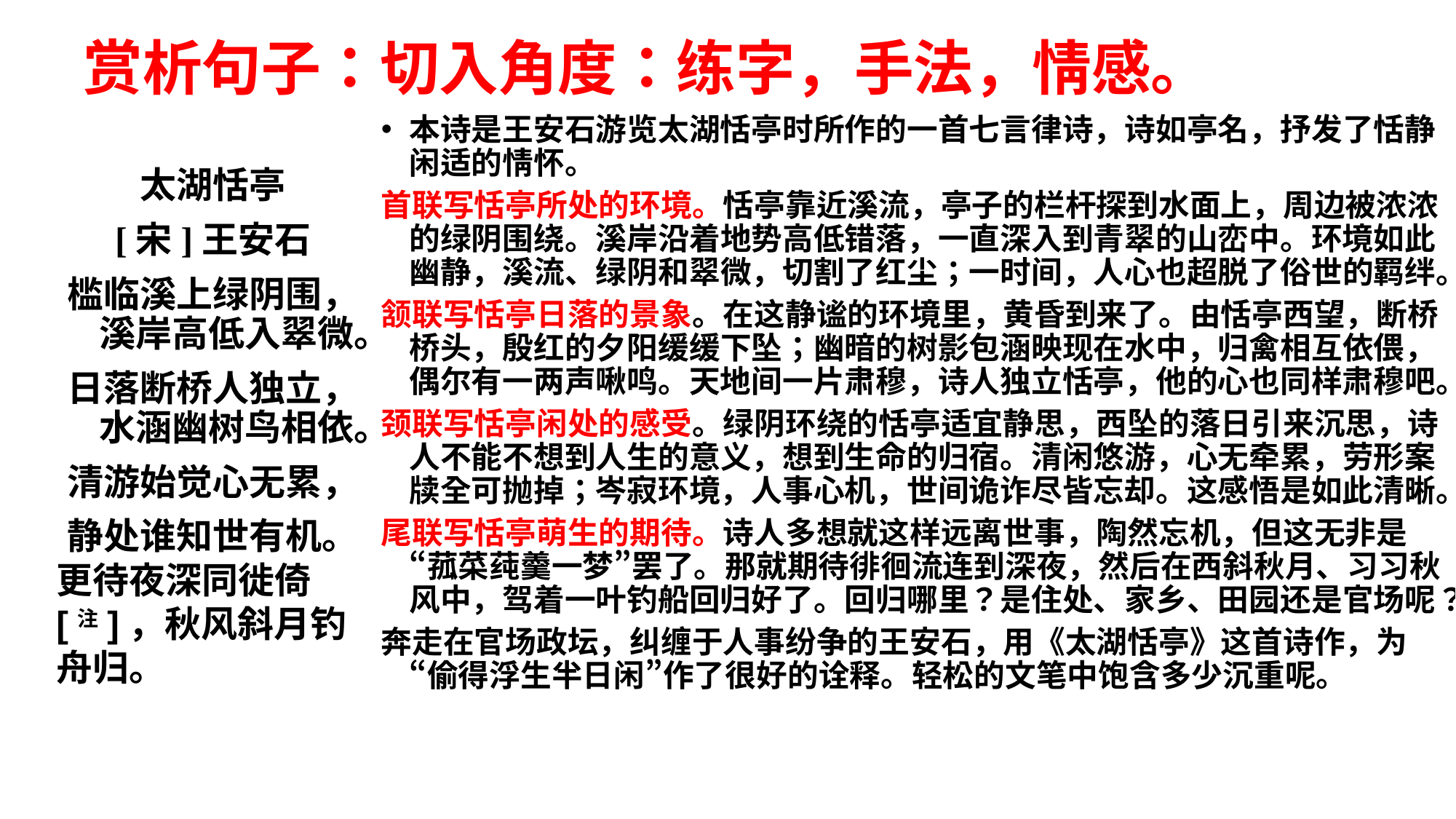

# 赏析句子：切入角度：练字，手法，情感。
本诗是王安石游览太湖恬亭时所作的一首七言律诗，诗如亭名，抒发了恬静闲适的情怀。
首联写恬亭所处的环境。恬亭靠近溪流，亭子的栏杆探到水面上，周边被浓浓的绿阴围绕。溪岸沿着地势高低错落，一直深入到青翠的山峦中。环境如此幽静，溪流、绿阴和翠微，切割了红尘；一时间，人心也超脱了俗世的羁绊。
颔联写恬亭日落的景象。在这静谧的环境里，黄昏到来了。由恬亭西望，断桥桥头，殷红的夕阳缓缓下坠；幽暗的树影包涵映现在水中，归禽相互依偎，偶尔有一两声啾鸣。天地间一片肃穆，诗人独立恬亭，他的心也同样肃穆吧。
颈联写恬亭闲处的感受。绿阴环绕的恬亭适宜静思，西坠的落日引来沉思，诗人不能不想到人生的意义，想到生命的归宿。清闲悠游，心无牵累，劳形案牍全可抛掉；岑寂环境，人事心机，世间诡诈尽皆忘却。这感悟是如此清晰。
尾联写恬亭萌生的期待。诗人多想就这样远离世事，陶然忘机，但这无非是“菰菜莼羹一梦”罢了。那就期待徘徊流连到深夜，然后在西斜秋月、习习秋风中，驾着一叶钓船回归好了。回归哪里？是住处、家乡、田园还是官场呢？
奔走在官场政坛，纠缠于人事纷争的王安石，用《太湖恬亭》这首诗作，为“偷得浮生半日闲”作了很好的诠释。轻松的文笔中饱含多少沉重呢。

太湖恬亭
[宋]王安石
槛临溪上绿阴围，溪岸高低入翠微。
日落断桥人独立，水涵幽树鸟相依。
清游始觉心无累，
静处谁知世有机。
更待夜深同徙倚[注]，秋风斜月钓舟归。